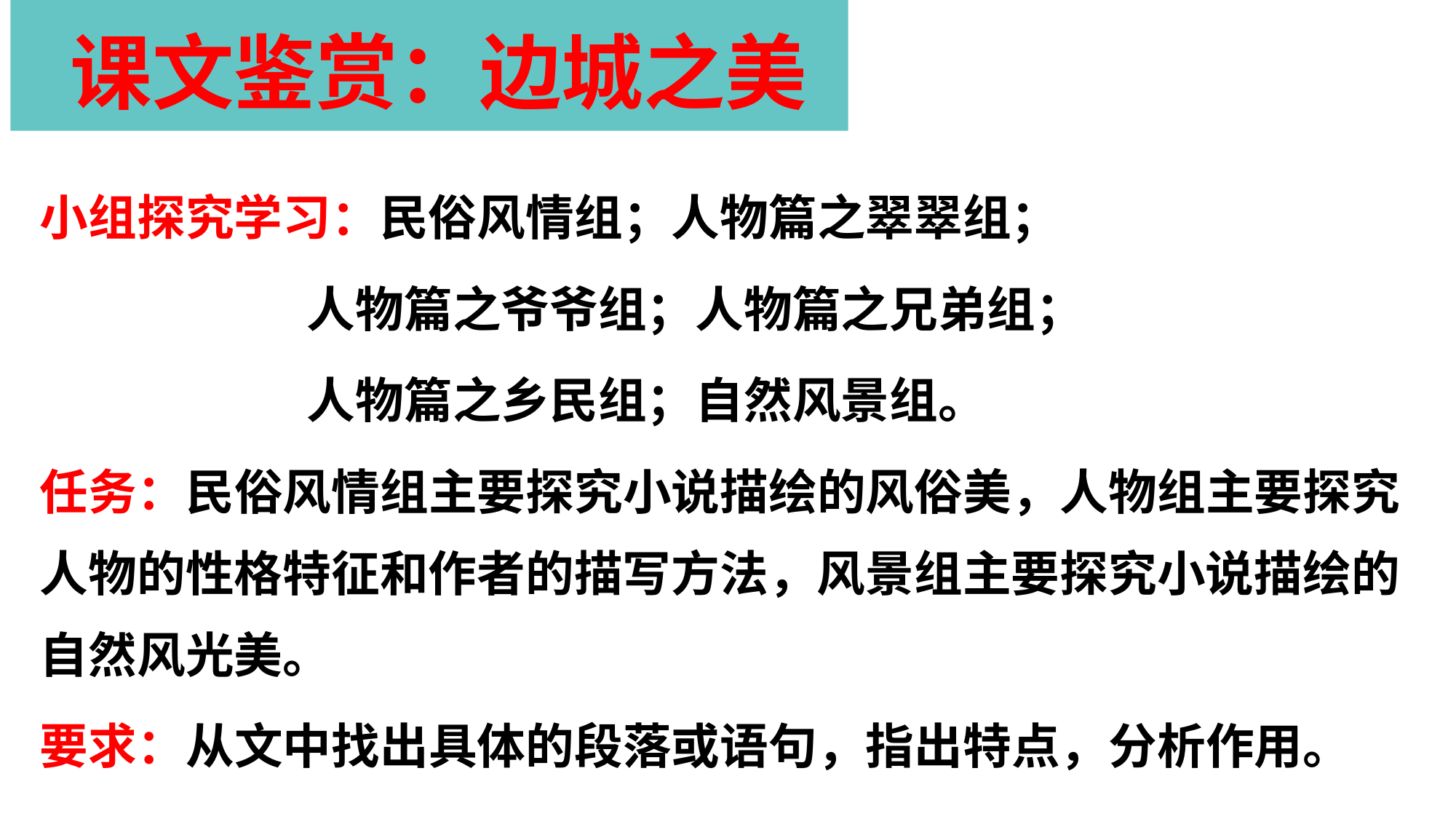

课文鉴赏：边城之美
小组探究学习：民俗风情组；人物篇之翠翠组；
                       人物篇之爷爷组；人物篇之兄弟组；
                       人物篇之乡民组；自然风景组。
任务：民俗风情组主要探究小说描绘的风俗美，人物组主要探究人物的性格特征和作者的描写方法，风景组主要探究小说描绘的自然风光美。
要求：从文中找出具体的段落或语句，指出特点，分析作用。